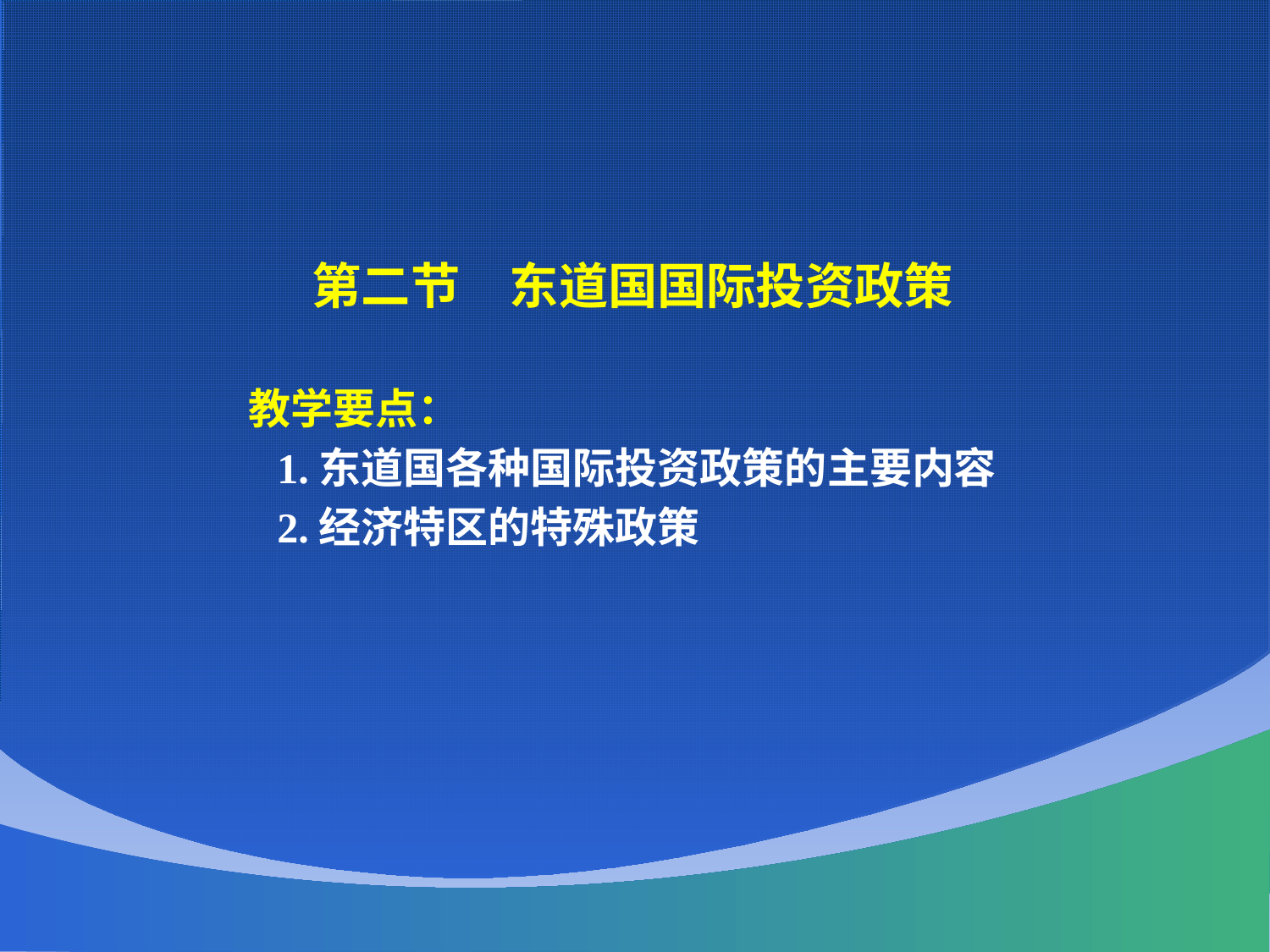

第二节　东道国国际投资政策

                 教学要点：
                   1.东道国各种国际投资政策的主要内容
                   2.经济特区的特殊政策